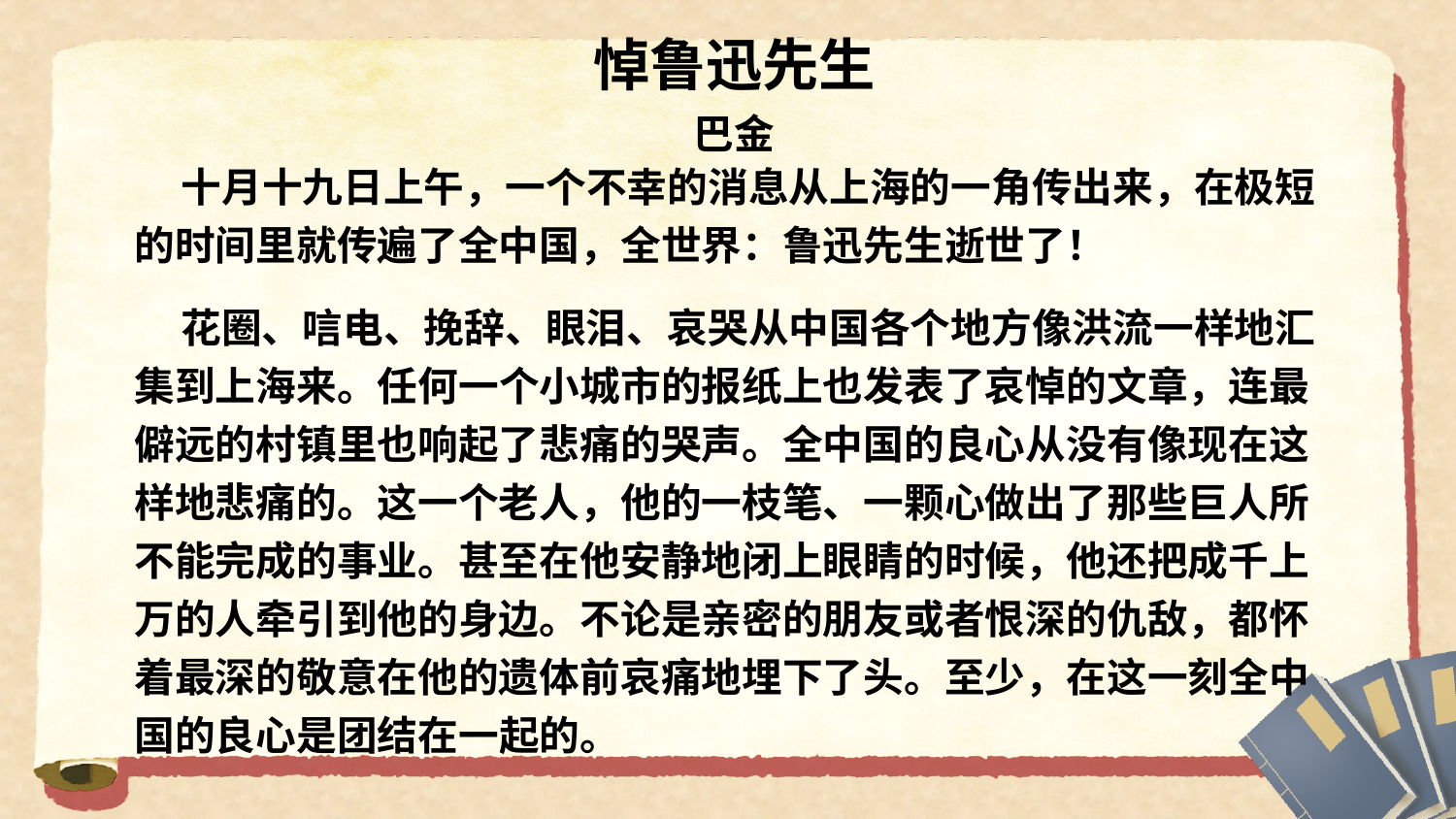

悼鲁迅先生
巴金
    十月十九日上午，一个不幸的消息从上海的一角传出来，在极短的时间里就传遍了全中国，全世界：鲁迅先生逝世了！
    花圈、唁电、挽辞、眼泪、哀哭从中国各个地方像洪流一样地汇集到上海来。任何一个小城市的报纸上也发表了哀悼的文章，连最僻远的村镇里也响起了悲痛的哭声。全中国的良心从没有像现在这样地悲痛的。这一个老人，他的一枝笔、一颗心做出了那些巨人所不能完成的事业。甚至在他安静地闭上眼睛的时候，他还把成千上万的人牵引到他的身边。不论是亲密的朋友或者恨深的仇敌，都怀着最深的敬意在他的遗体前哀痛地埋下了头。至少，在这一刻全中国的良心是团结在一起的。